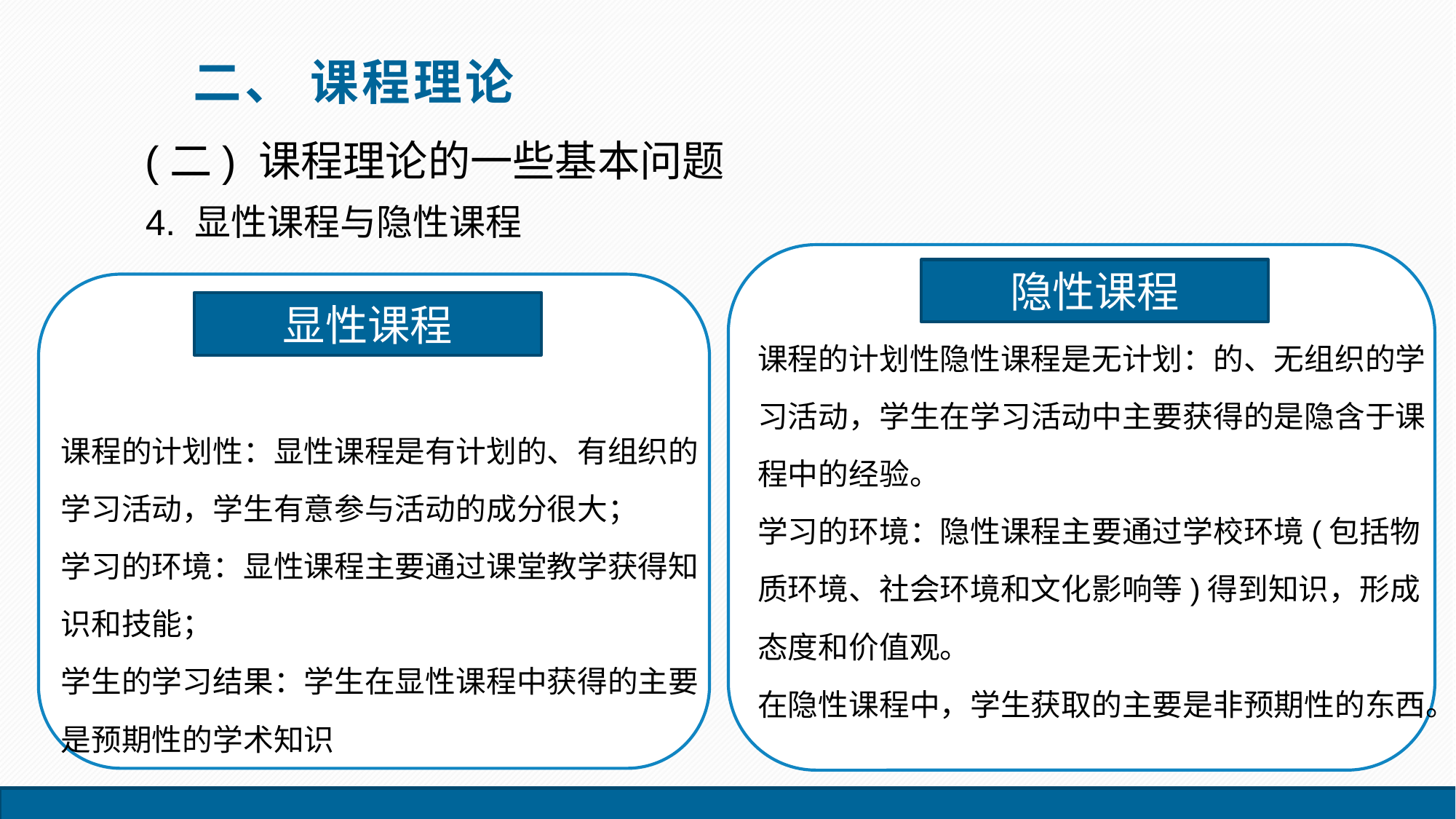

二、 课程理论
(二) 课程理论的一些基本问题
4. 显性课程与隐性课程

隐性课程

显性课程
课程的计划性隐性课程是无计划：的、无组织的学习活动，学生在学习活动中主要获得的是隐含于课程中的经验。
学习的环境：隐性课程主要通过学校环境(包括物质环境、社会环境和文化影响等)得到知识，形成态度和价值观。
在隐性课程中，学生获取的主要是非预期性的东西。

课程的计划性：显性课程是有计划的、有组织的学习活动，学生有意参与活动的成分很大；
学习的环境：显性课程主要通过课堂教学获得知识和技能；
学生的学习结果：学生在显性课程中获得的主要是预期性的学术知识